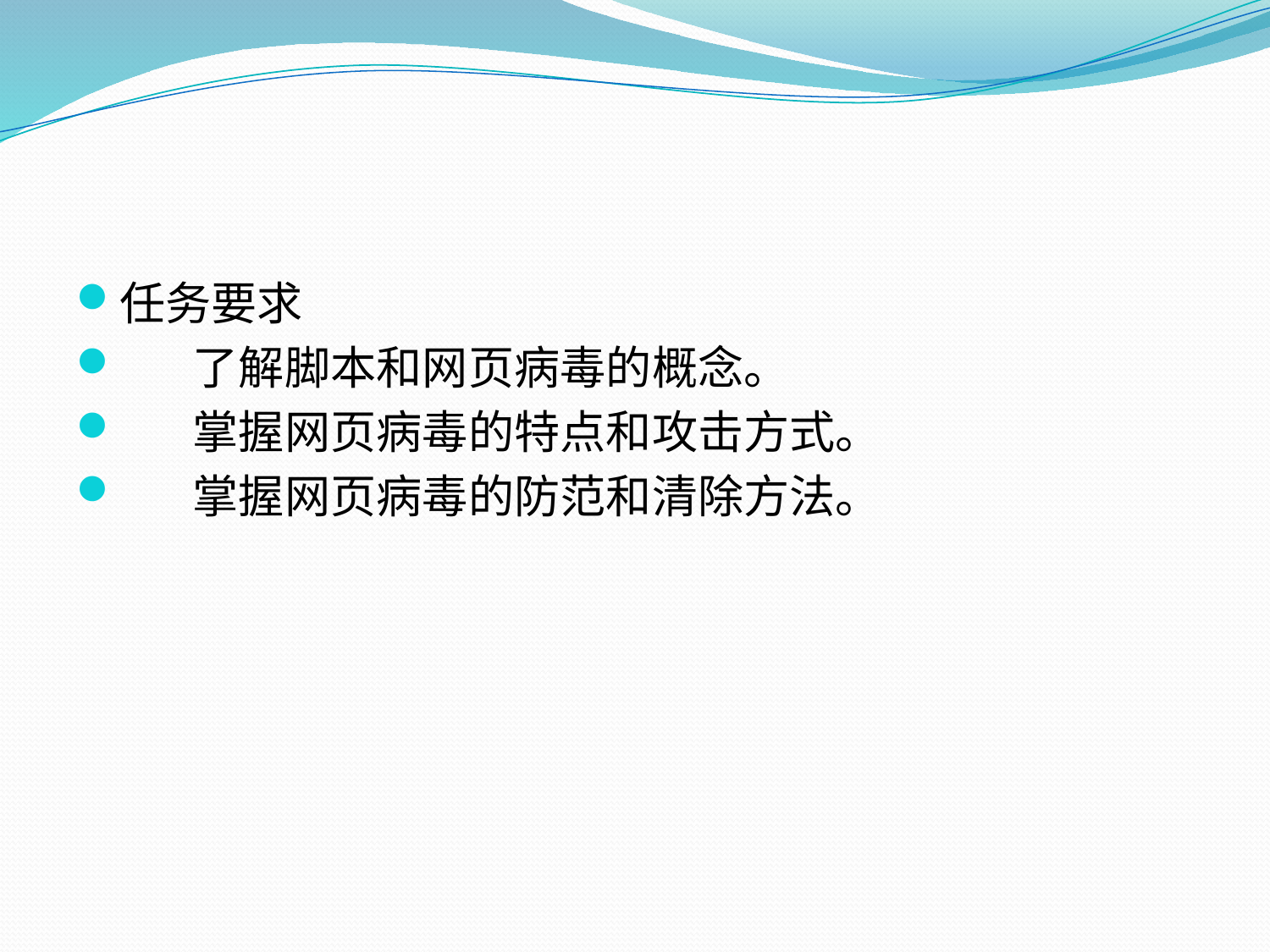

#
任务要求
      了解脚本和网页病毒的概念。
      掌握网页病毒的特点和攻击方式。
      掌握网页病毒的防范和清除方法。